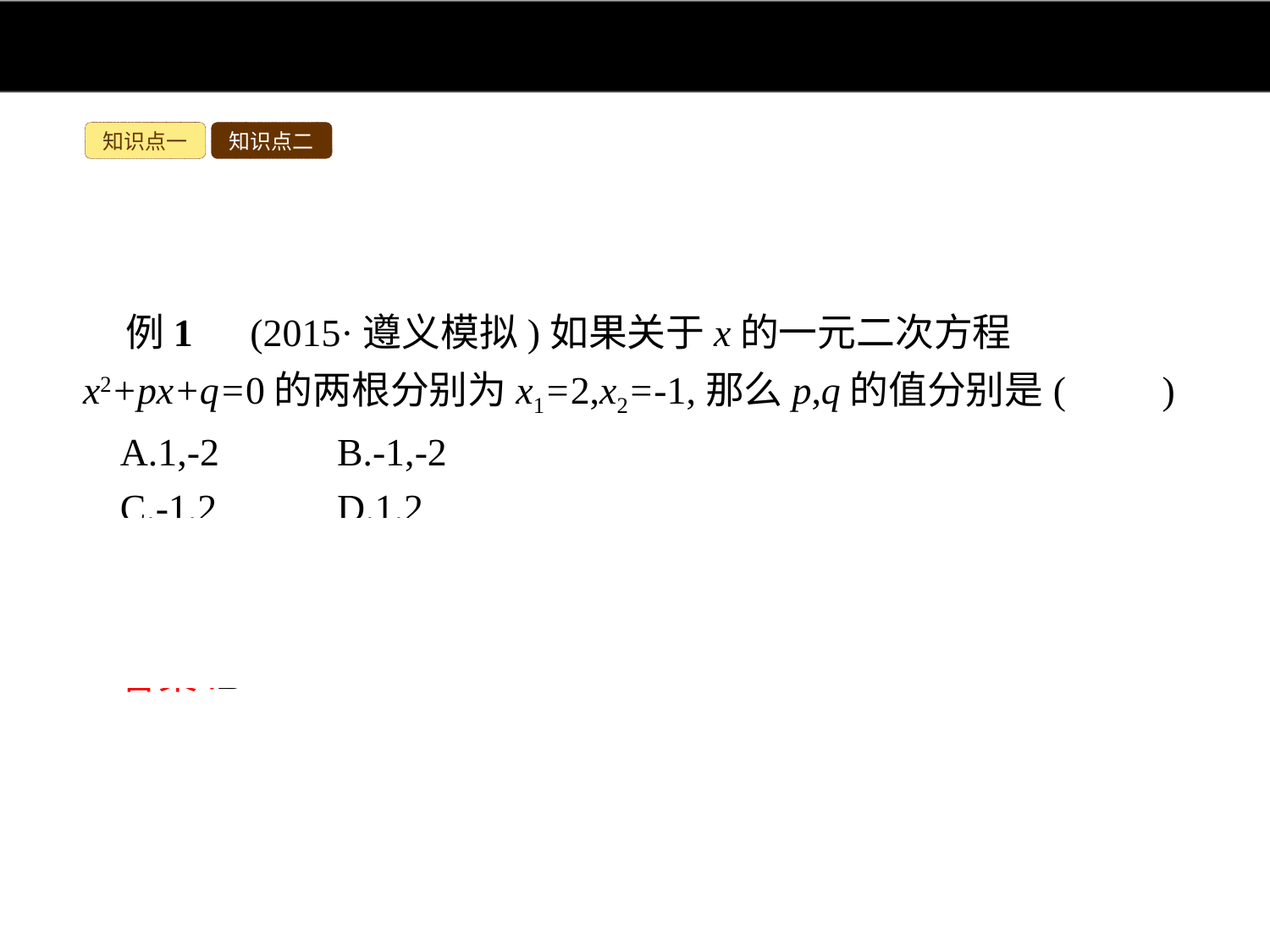

知识点一
知识点二
例1　(2015·遵义模拟)如果关于x的一元二次方程x2+px+q=0的两根分别为x1=2,x2=-1,那么p,q的值分别是(　　)
A.1,-2	B.-1,-2
C.-1,2	D.1,2
解析:观察可以发现,方程的二次项系数为“1”,所以有p=-[2+(-1)]=-1,q=2×(-1)=-2.
答案:B